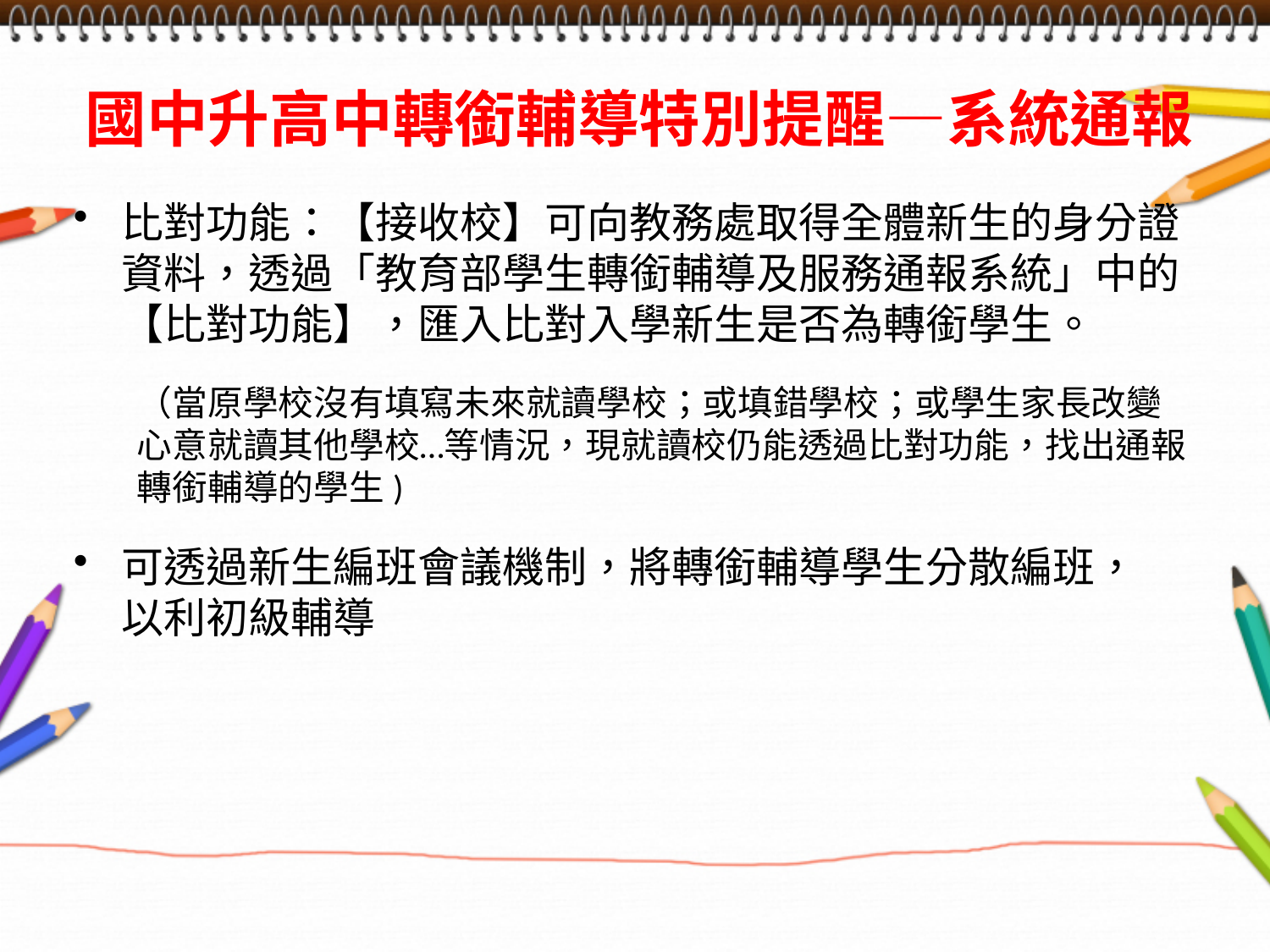

# 國中升高中轉銜輔導特別提醒—系統通報
比對功能：【接收校】可向教務處取得全體新生的身分證資料，透過「教育部學生轉銜輔導及服務通報系統」中的【比對功能】，匯入比對入學新生是否為轉銜學生。
（當原學校沒有填寫未來就讀學校；或填錯學校；或學生家長改變心意就讀其他學校…等情況，現就讀校仍能透過比對功能，找出通報轉銜輔導的學生)
可透過新生編班會議機制，將轉銜輔導學生分散編班，
以利初級輔導